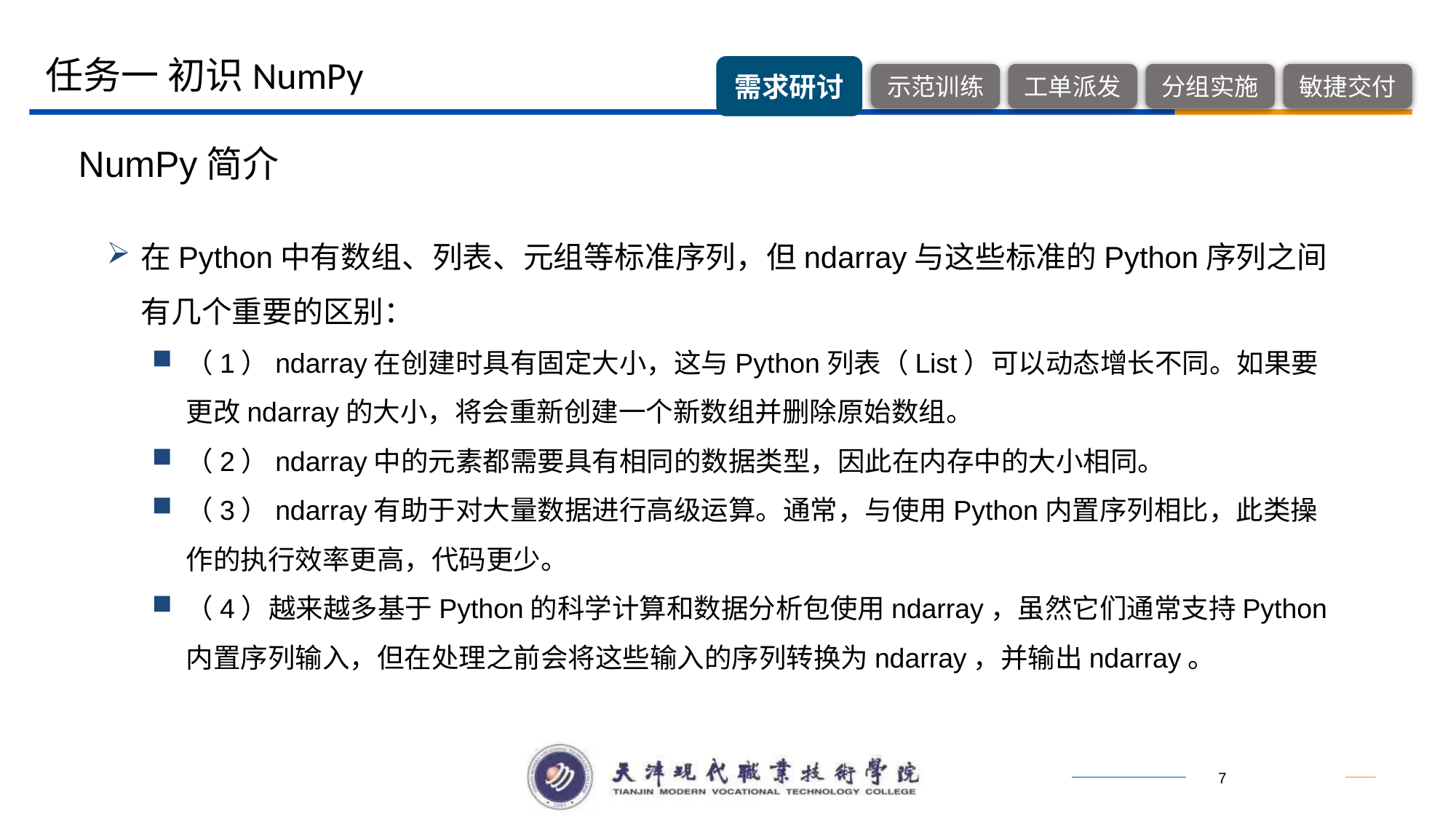

任务一 初识NumPy

NumPy简介
在Python中有数组、列表、元组等标准序列，但ndarray与这些标准的Python序列之间有几个重要的区别：
（1）ndarray在创建时具有固定大小，这与Python列表（List）可以动态增长不同。如果要更改ndarray的大小，将会重新创建一个新数组并删除原始数组。
（2）ndarray中的元素都需要具有相同的数据类型，因此在内存中的大小相同。
（3）ndarray有助于对大量数据进行高级运算。通常，与使用Python内置序列相比，此类操作的执行效率更高，代码更少。
（4）越来越多基于Python的科学计算和数据分析包使用ndarray，虽然它们通常支持Python内置序列输入，但在处理之前会将这些输入的序列转换为ndarray，并输出ndarray。